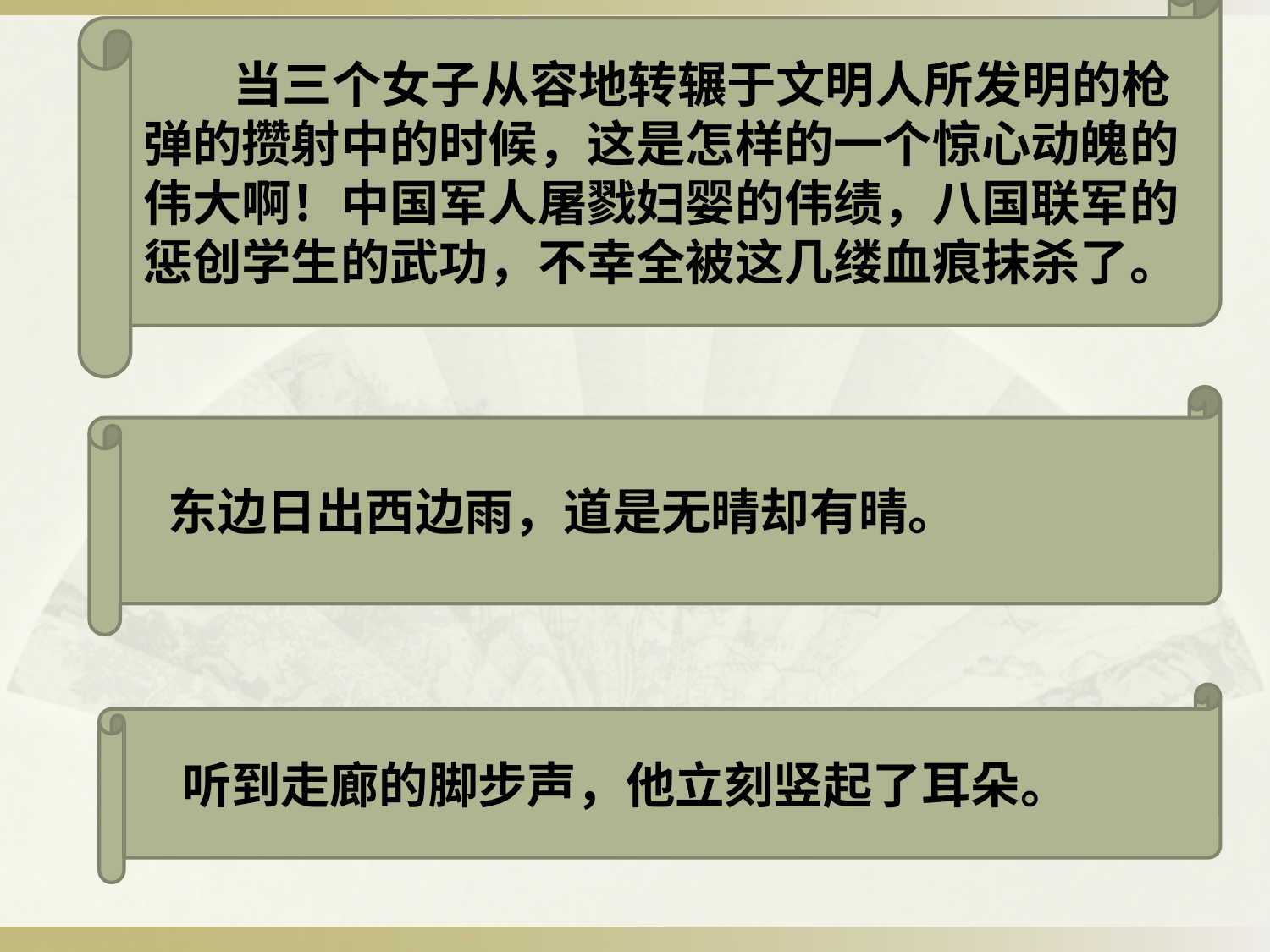

当三个女子从容地转辗于文明人所发明的枪弹的攒射中的时候，这是怎样的一个惊心动魄的伟大啊！中国军人屠戮妇婴的伟绩，八国联军的惩创学生的武功，不幸全被这几缕血痕抹杀了。
东边日出西边雨，道是无晴却有晴。
   听到走廊的脚步声，他立刻竖起了耳朵。